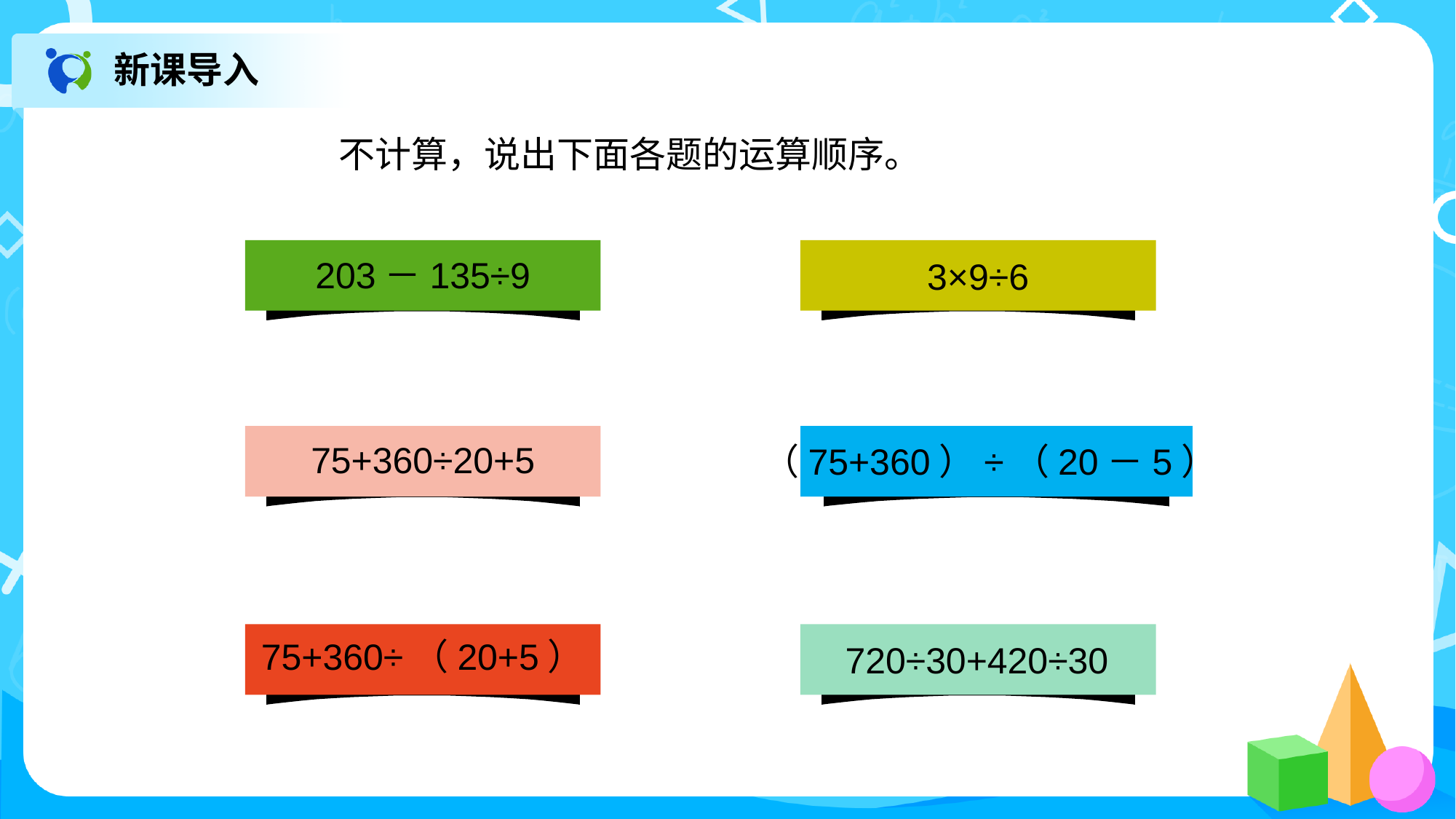

新课导入
不计算，说出下面各题的运算顺序。

203－135÷9

3×9÷6

75+360÷20+5

（75+360）÷（20－5）

75+360÷（20+5）

720÷30+420÷30